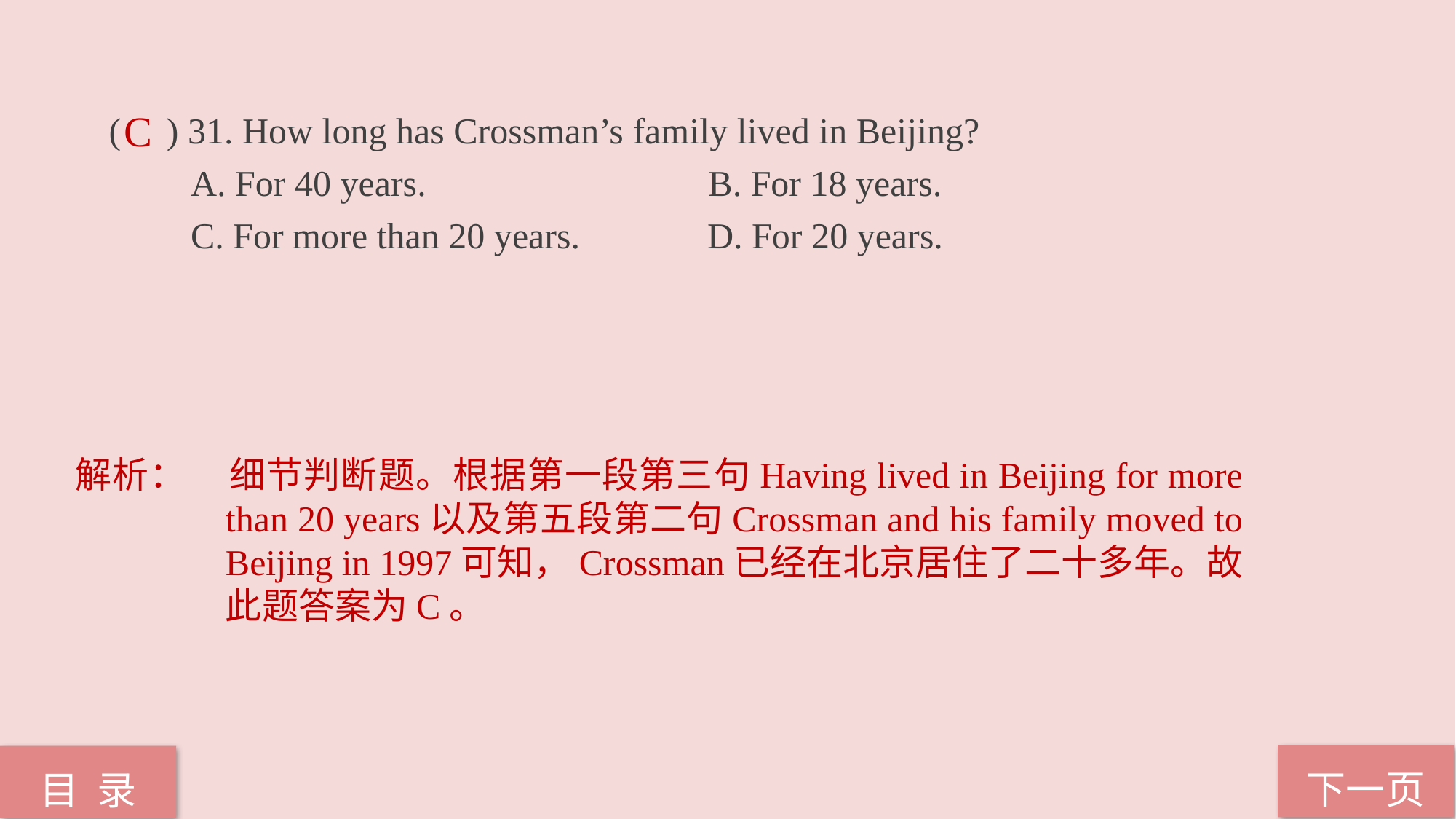

(     ) 31. How long has Crossman’s family lived in Beijing?
         A. For 40 years.                               B. For 18 years.
         C. For more than 20 years.              D. For 20 years.
C
解析：	细节判断题。根据第一段第三句Having lived in Beijing for more than 20 years以及第五段第二句Crossman and his family moved to Beijing in 1997可知，Crossman已经在北京居住了二十多年。故此题答案为C。